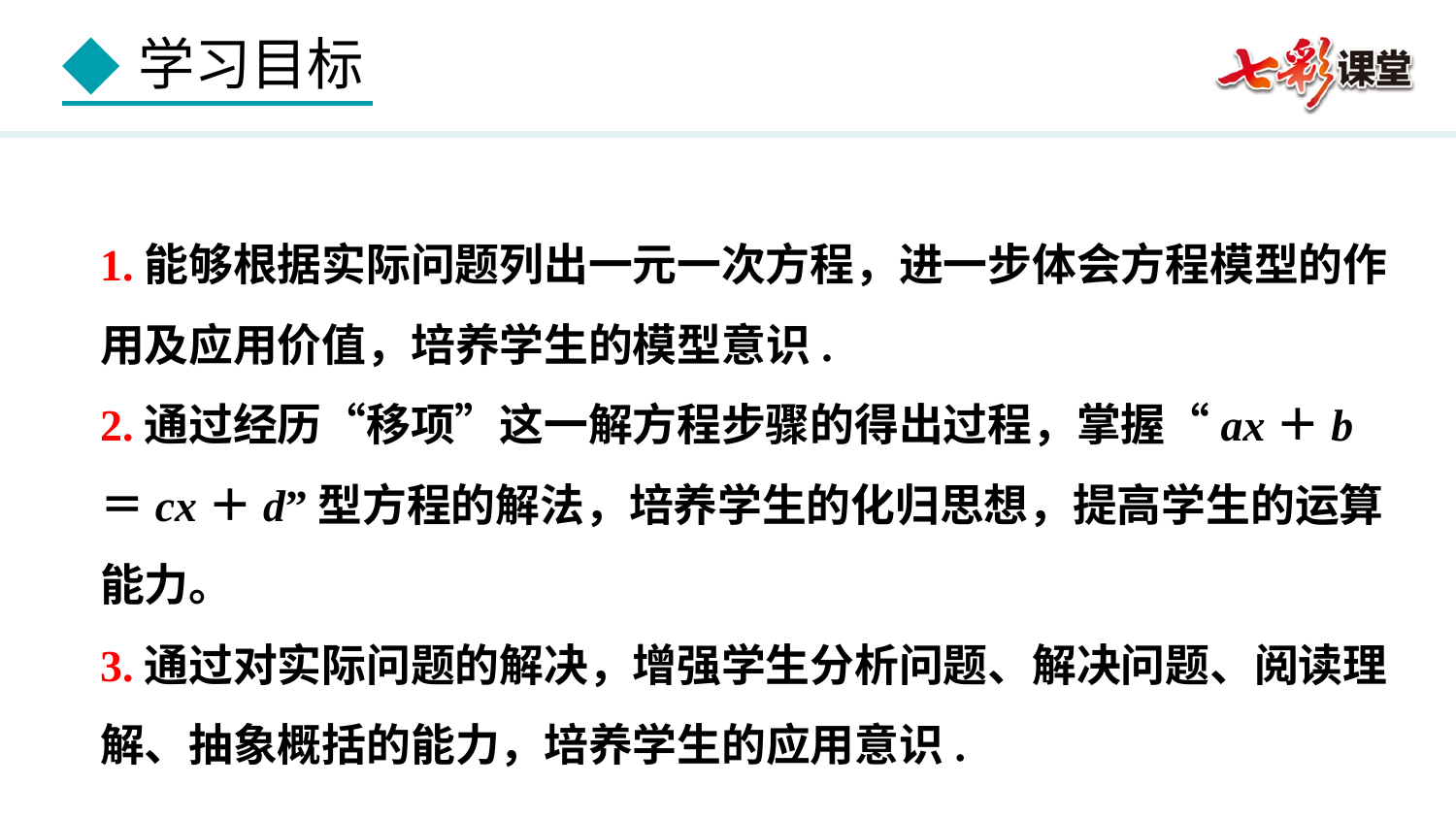

1.能够根据实际问题列出一元一次方程，进一步体会方程模型的作用及应用价值，培养学生的模型意识.
2.通过经历“移项”这一解方程步骤的得出过程，掌握“ax＋b＝cx＋d”型方程的解法，培养学生的化归思想，提高学生的运算能力。
3.通过对实际问题的解决，增强学生分析问题、解决问题、阅读理解、抽象概括的能力，培养学生的应用意识.